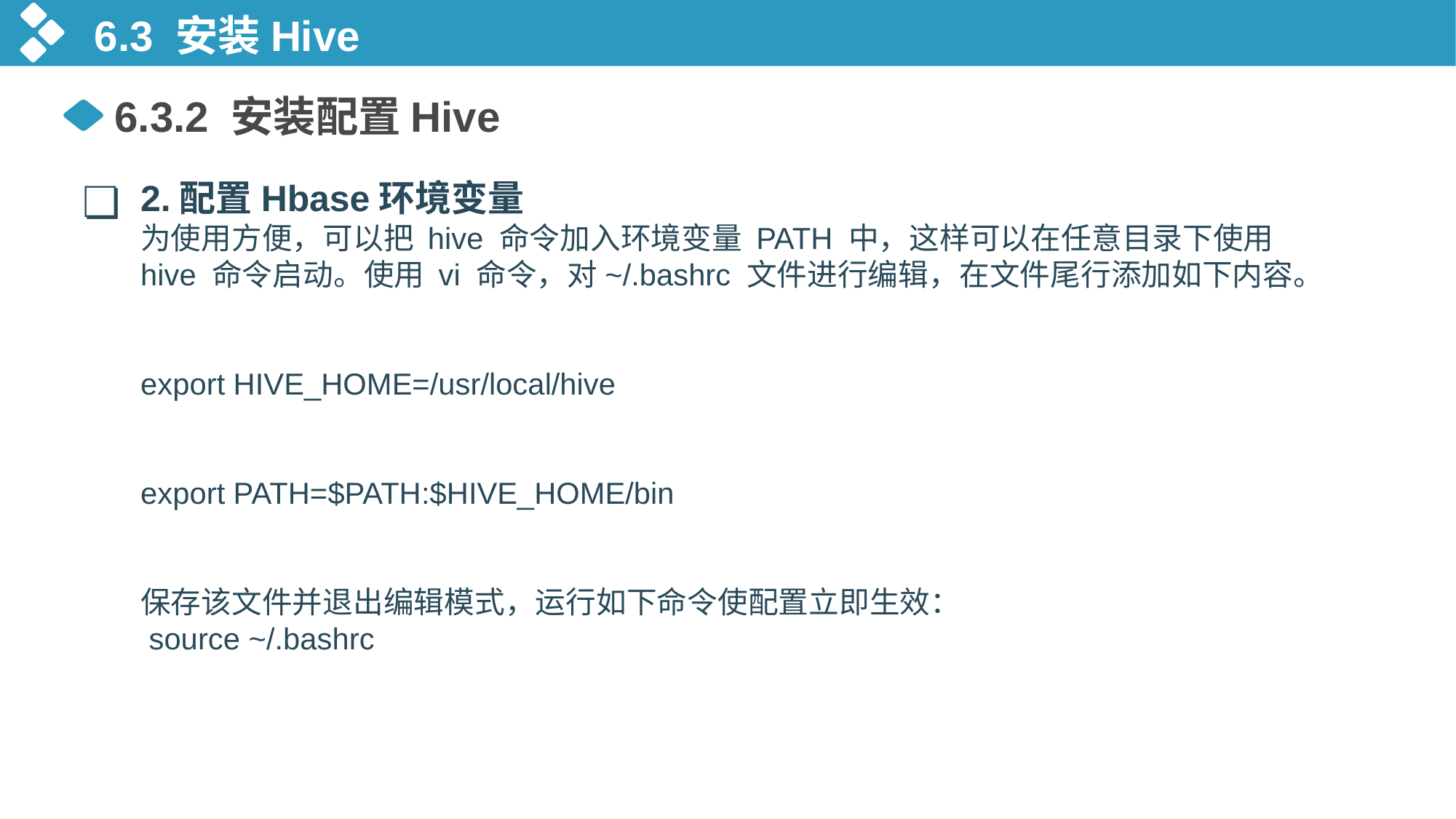

6.3 安装Hive
6.3.2 安装配置Hive

❏
2.配置Hbase环境变量
为使用方便，可以把 hive 命令加入环境变量 PATH 中，这样可以在任意目录下使用 hive 命令启动。使用 vi 命令，对~/.bashrc 文件进行编辑，在文件尾行添加如下内容。

export HIVE_HOME=/usr/local/hive

export PATH=$PATH:$HIVE_HOME/bin

保存该文件并退出编辑模式，运行如下命令使配置立即生效：
 source ~/.bashrc